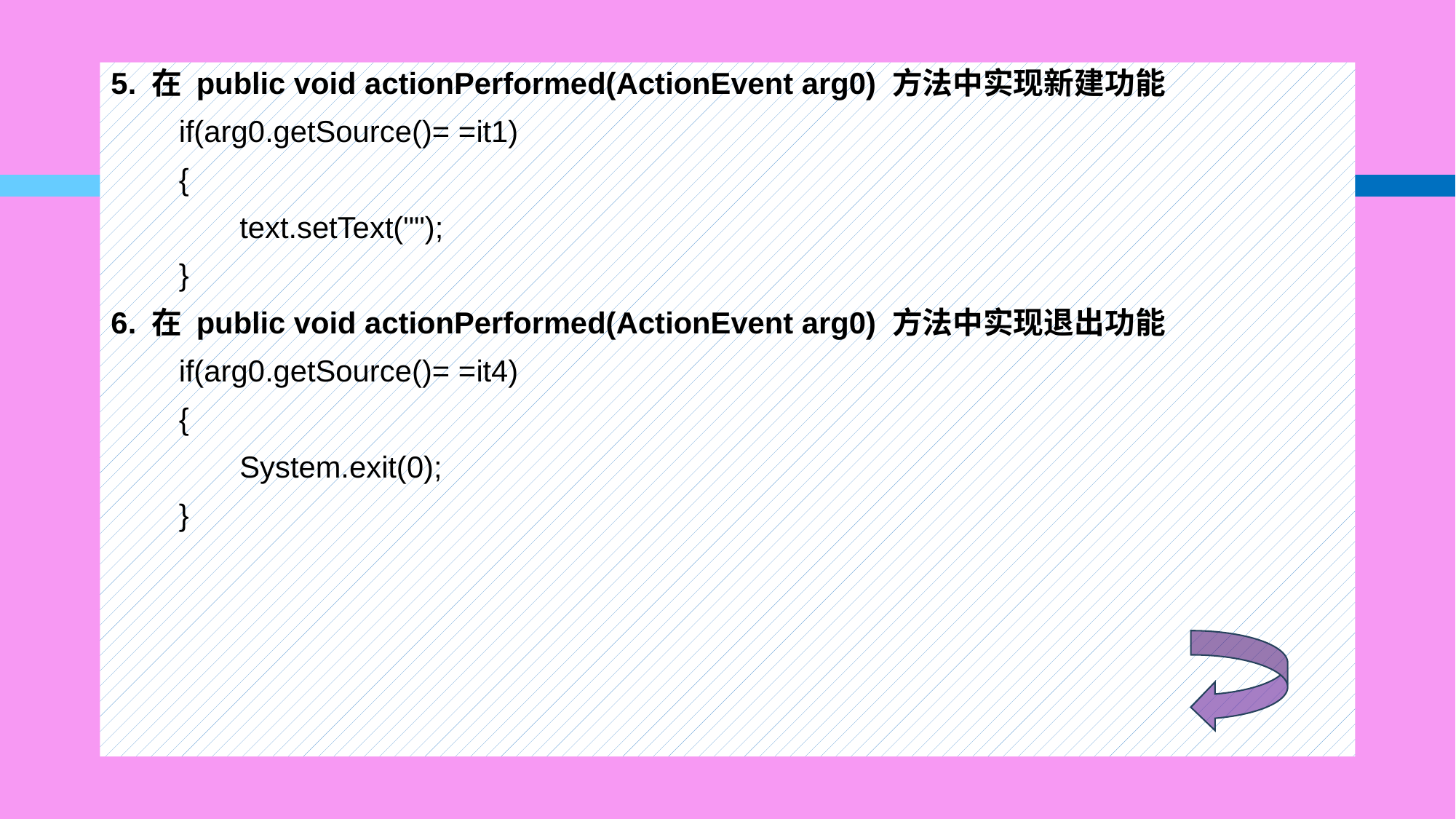

5. 在 public void actionPerformed(ActionEvent arg0) 方法中实现新建功能
　　if(arg0.getSource()= =it1)
　　{
　　　　text.setText("");
　　}
6. 在 public void actionPerformed(ActionEvent arg0) 方法中实现退出功能
　　if(arg0.getSource()= =it4)
　　{
　　　　System.exit(0);
　　}